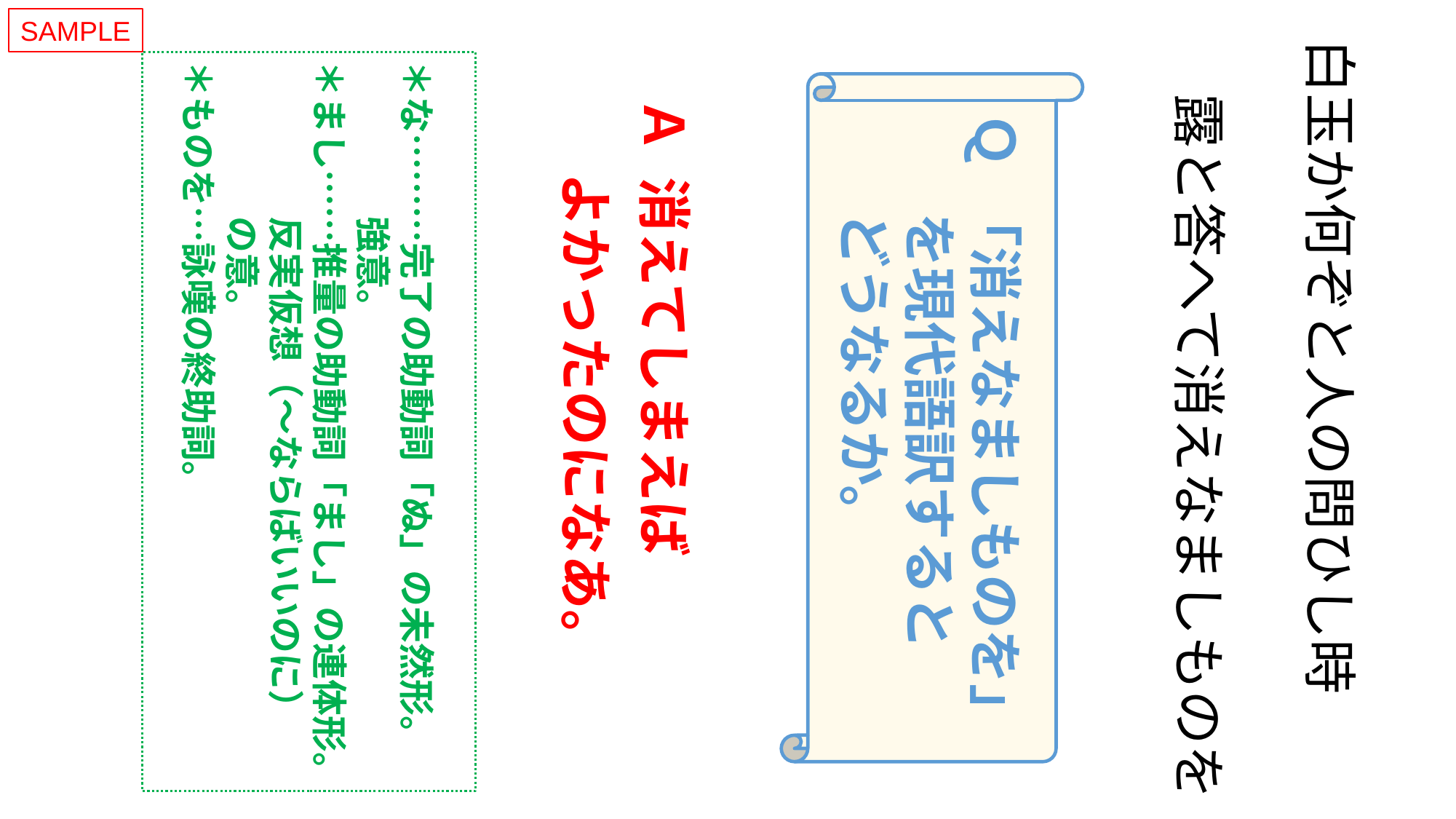

SAMPLE
白玉か何ぞと人の問ひし時
　露と答へて消えなましものを
＊な………完了の助動詞「ぬ」の未然形。
                  強意。
＊まし……推量の助動詞「まし」の連体形。
                  反実仮想（～ならばいいのに）
                  の意。
＊ものを…詠嘆の終助詞。
Ｑ  「消えなましものを」
       を現代語訳すると
       どうなるか。
Ａ  消えてしまえば
     よかったのになあ。